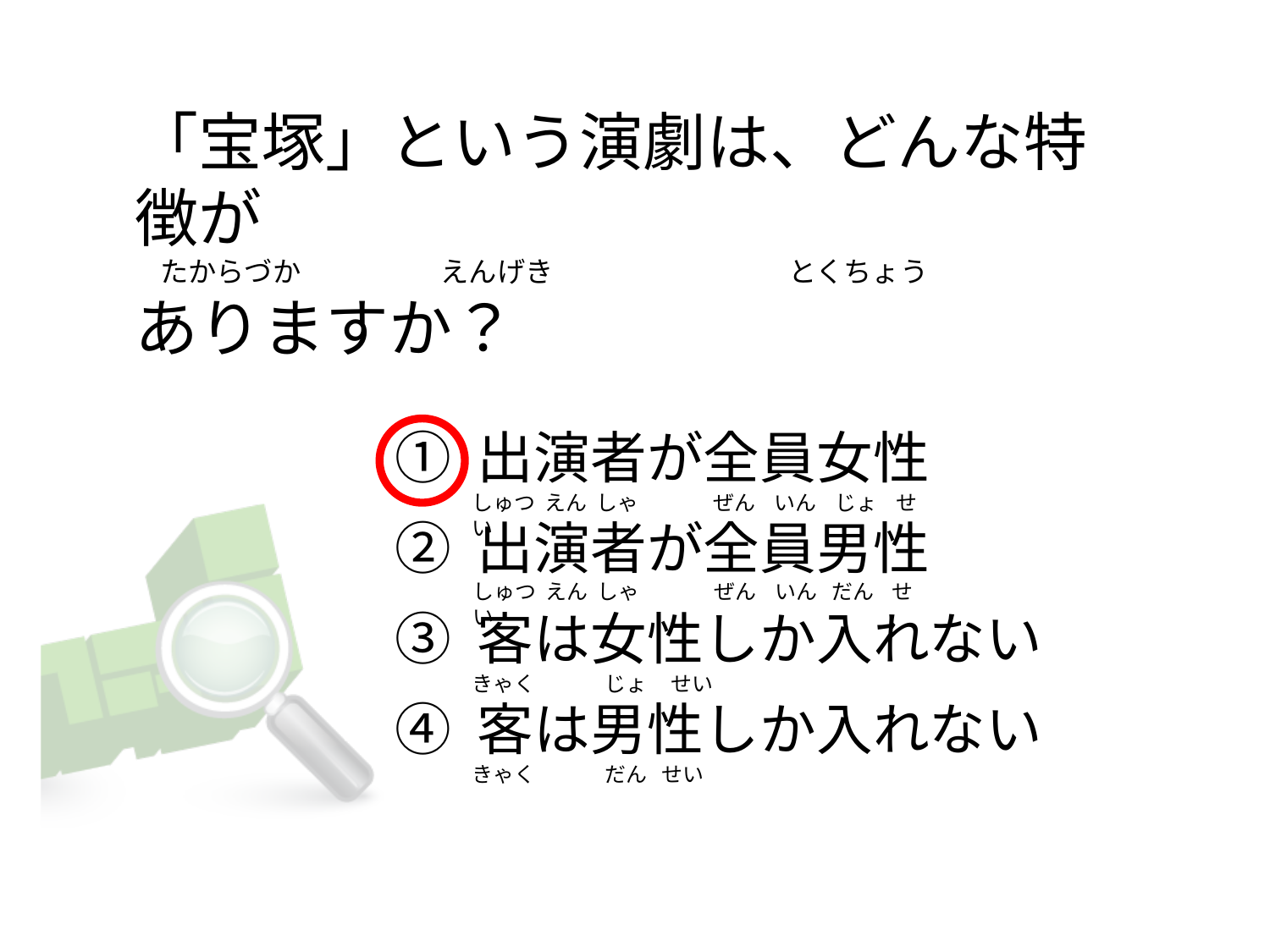

# 「宝塚」という演劇は、どんな特徴が     たからづか                      えんげき                                     とくちょう ありますか？
① 出演者が全員女性
② 出演者が全員男性
③ 客は女性しか入れない
④ 客は男性しか入れない

しゅつ  えん  しゃ                ぜん    いん    じょ    せい
しゅつ  えん  しゃ                ぜん    いん   だん    せい
きゃく               じょ     せい
きゃく               だん   せい